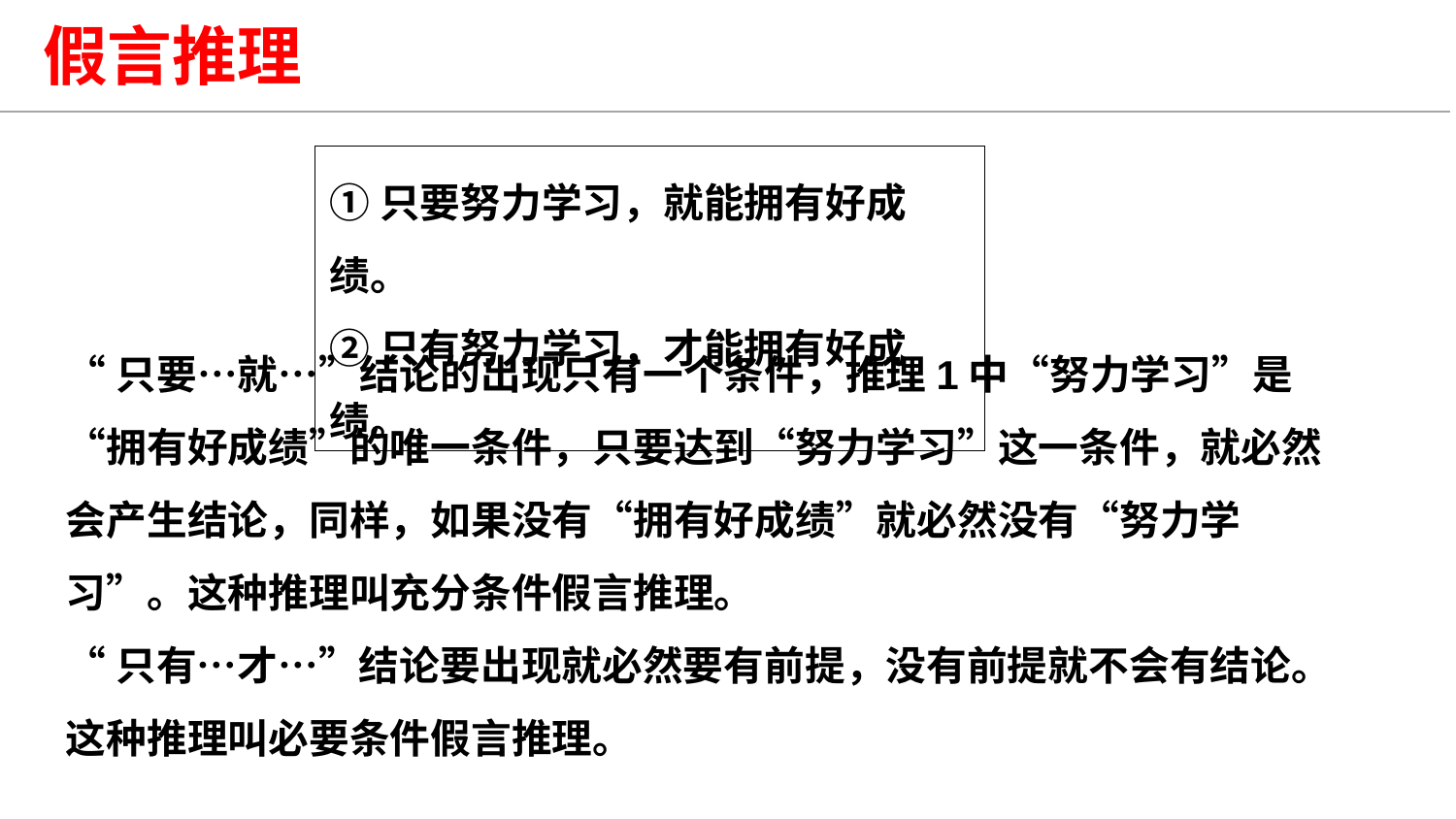

假言推理
①只要努力学习，就能拥有好成绩。
②只有努力学习，才能拥有好成绩。
“只要…就…”结论的出现只有一个条件，推理1中“努力学习”是“拥有好成绩”的唯一条件，只要达到“努力学习”这一条件，就必然会产生结论，同样，如果没有“拥有好成绩”就必然没有“努力学习”。这种推理叫充分条件假言推理。
“只有…才…”结论要出现就必然要有前提，没有前提就不会有结论。这种推理叫必要条件假言推理。